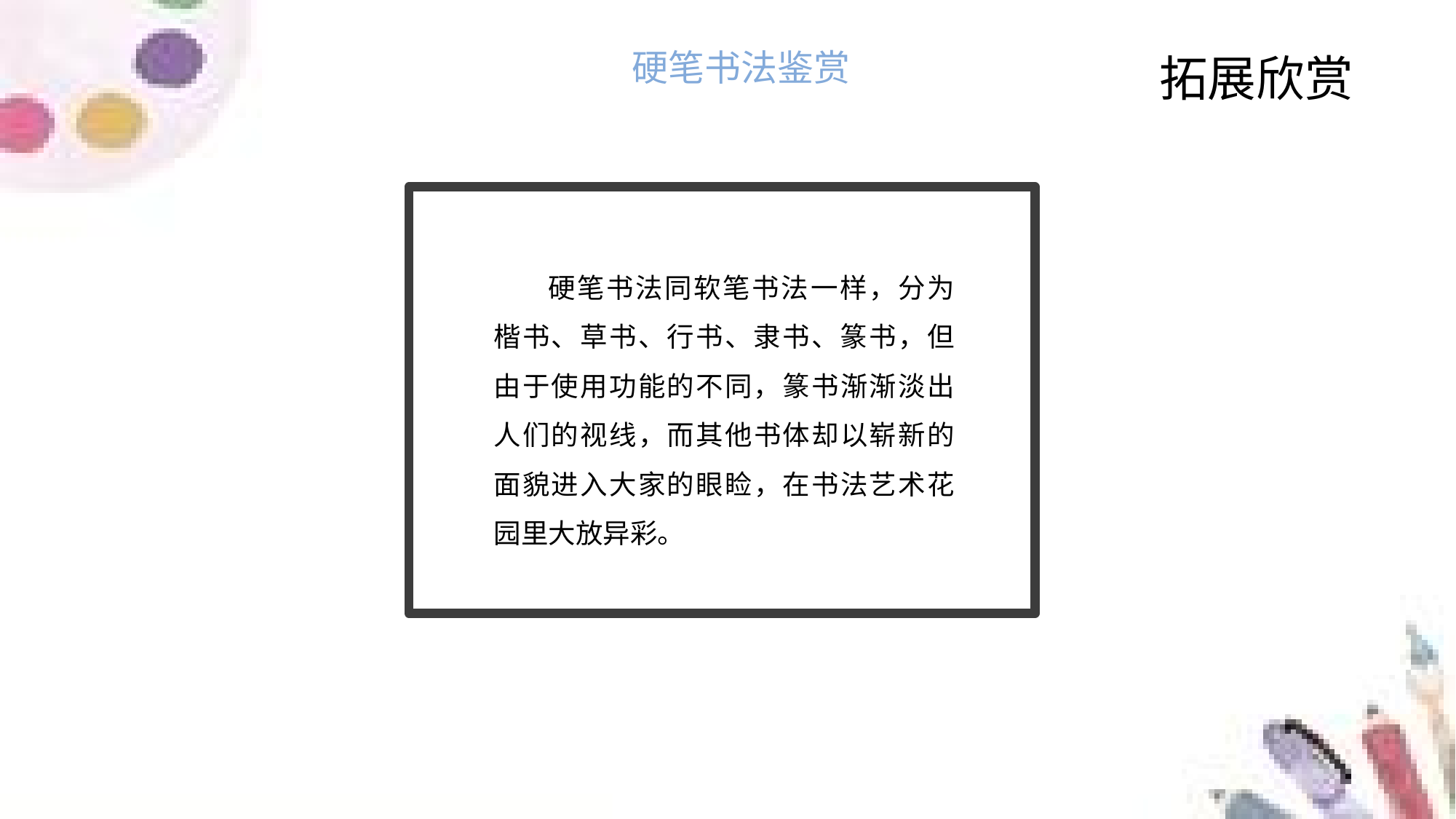

硬笔书法鉴赏
拓展欣赏

硬笔书法同软笔书法一样，分为楷书、草书、行书、隶书、篆书，但由于使用功能的不同，篆书渐渐淡出人们的视线，而其他书体却以崭新的面貌进入大家的眼睑，在书法艺术花园里大放异彩。
21